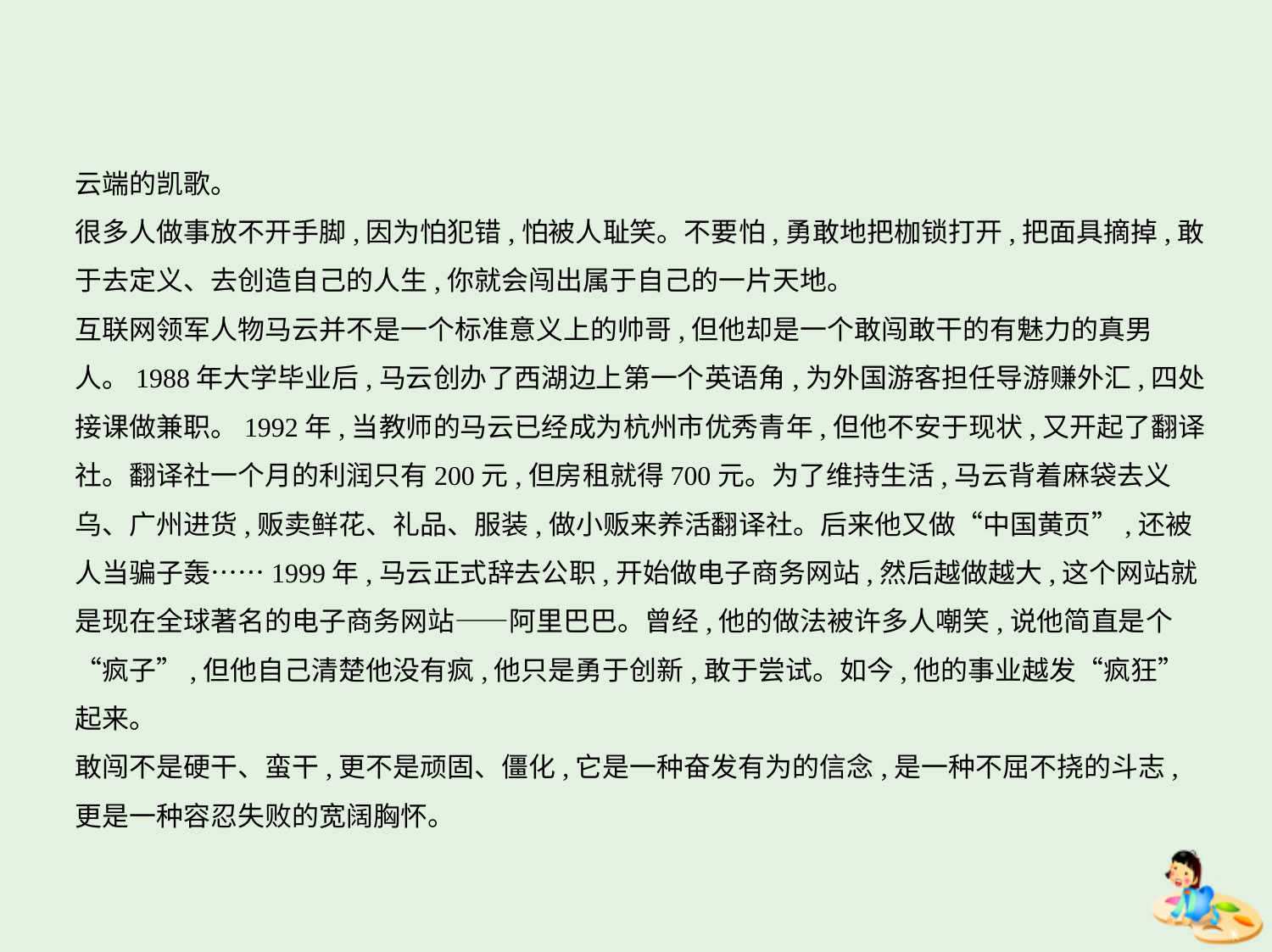

云端的凯歌。
很多人做事放不开手脚,因为怕犯错,怕被人耻笑。不要怕,勇敢地把枷锁打开,把面具摘掉,敢
于去定义、去创造自己的人生,你就会闯出属于自己的一片天地。
互联网领军人物马云并不是一个标准意义上的帅哥,但他却是一个敢闯敢干的有魅力的真男
人。1988年大学毕业后,马云创办了西湖边上第一个英语角,为外国游客担任导游赚外汇,四处
接课做兼职。1992年,当教师的马云已经成为杭州市优秀青年,但他不安于现状,又开起了翻译
社。翻译社一个月的利润只有200元,但房租就得700元。为了维持生活,马云背着麻袋去义
乌、广州进货,贩卖鲜花、礼品、服装,做小贩来养活翻译社。后来他又做“中国黄页”,还被
人当骗子轰……1999年,马云正式辞去公职,开始做电子商务网站,然后越做越大,这个网站就
是现在全球著名的电子商务网站——阿里巴巴。曾经,他的做法被许多人嘲笑,说他简直是个
“疯子”,但他自己清楚他没有疯,他只是勇于创新,敢于尝试。如今,他的事业越发“疯狂”
起来。
敢闯不是硬干、蛮干,更不是顽固、僵化,它是一种奋发有为的信念,是一种不屈不挠的斗志,
更是一种容忍失败的宽阔胸怀。